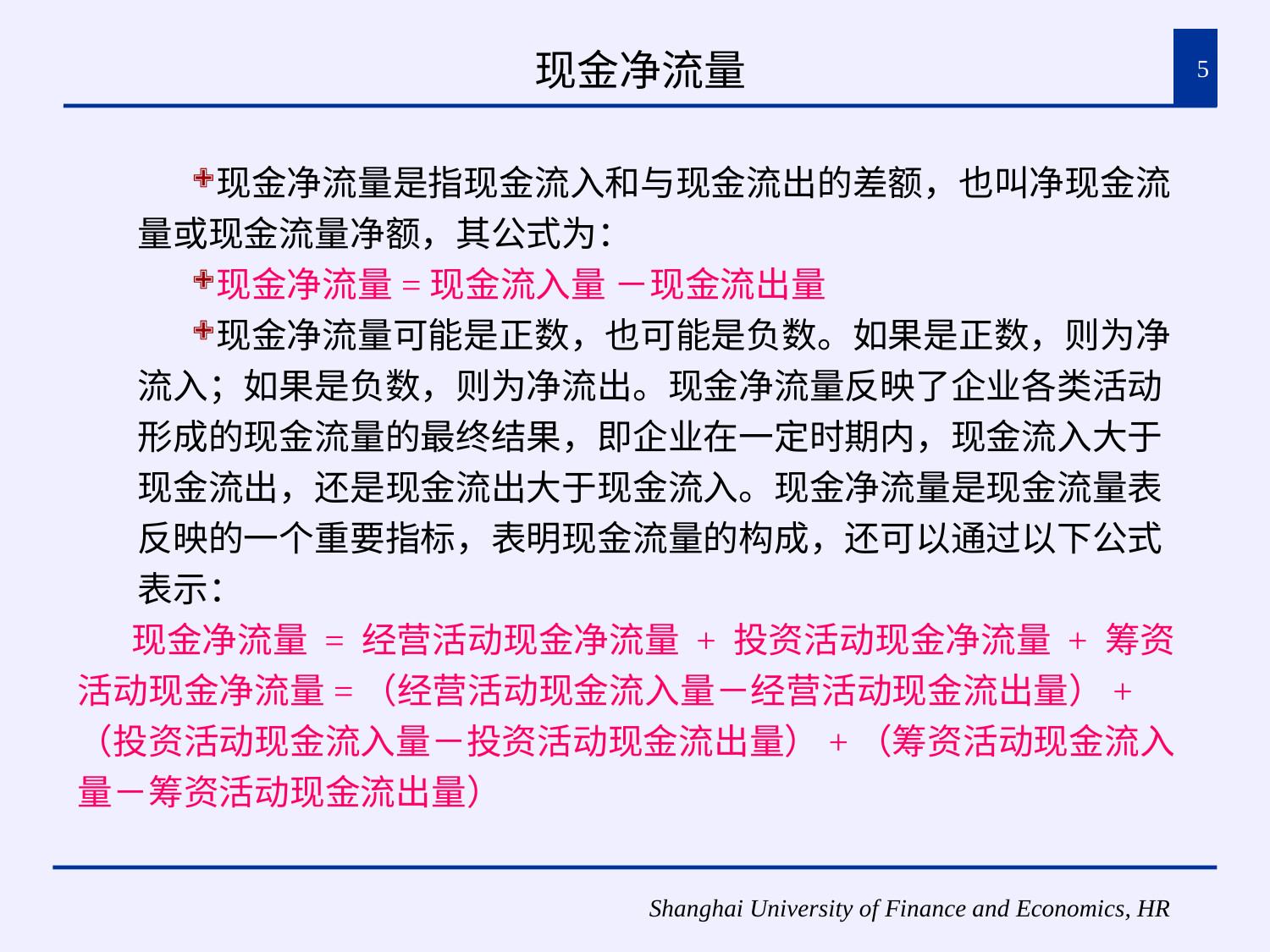

# 现金净流量
5
现金净流量是指现金流入和与现金流出的差额，也叫净现金流量或现金流量净额，其公式为：
现金净流量=现金流入量 －现金流出量
现金净流量可能是正数，也可能是负数。如果是正数，则为净流入；如果是负数，则为净流出。现金净流量反映了企业各类活动形成的现金流量的最终结果，即企业在一定时期内，现金流入大于现金流出，还是现金流出大于现金流入。现金净流量是现金流量表反映的一个重要指标，表明现金流量的构成，还可以通过以下公式表示：
现金净流量 = 经营活动现金净流量 + 投资活动现金净流量 + 筹资活动现金净流量=（经营活动现金流入量－经营活动现金流出量）+（投资活动现金流入量－投资活动现金流出量）+（筹资活动现金流入量－筹资活动现金流出量）